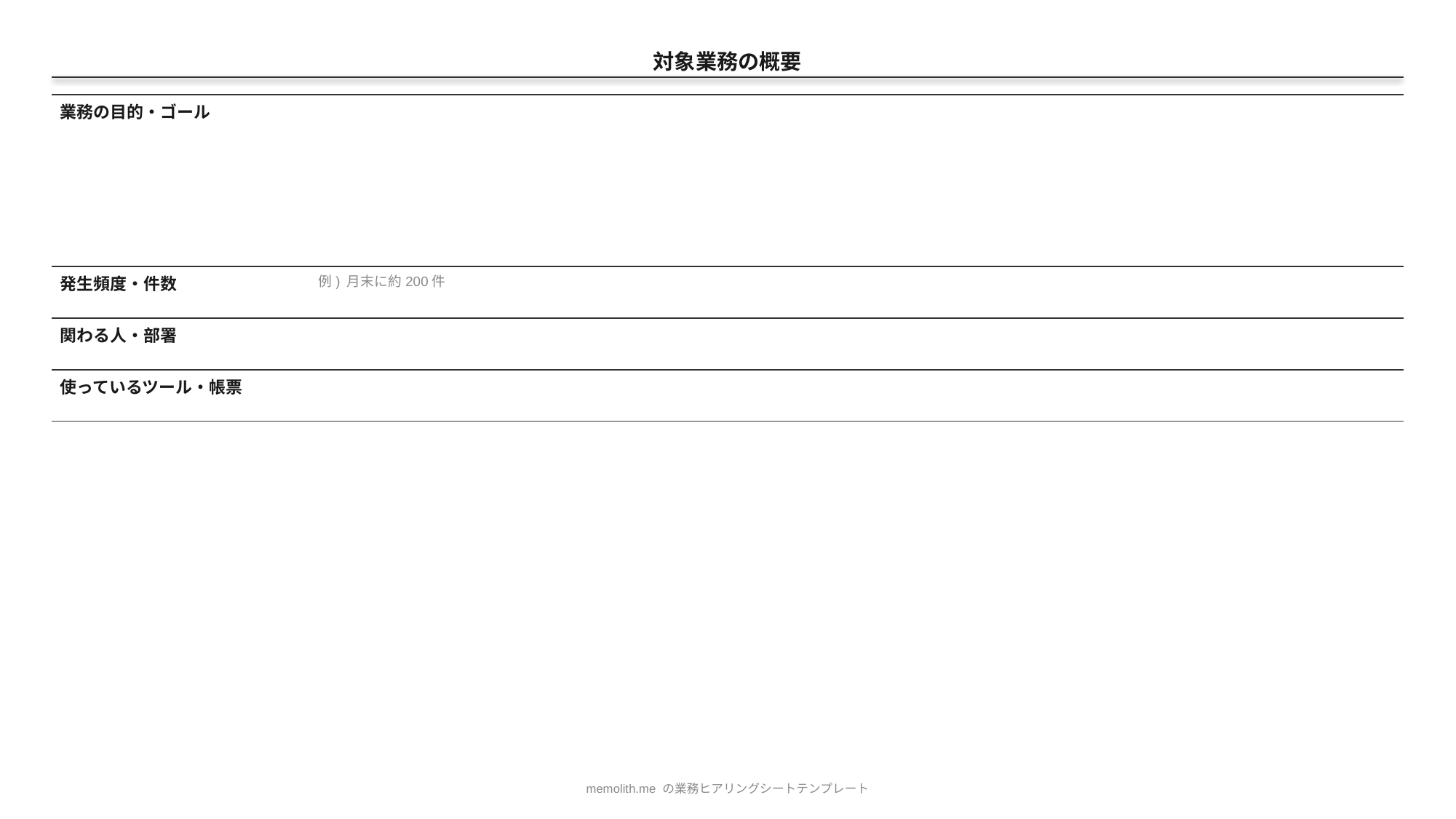

対象業務の概要
| 業務の目的・ゴール |  |
| --- | --- |
| 発生頻度・件数 | 例) 月末に約200件 |
| 関わる人・部署 |  |
| 使っているツール・帳票 |  |
memolith.me の業務ヒアリングシートテンプレート